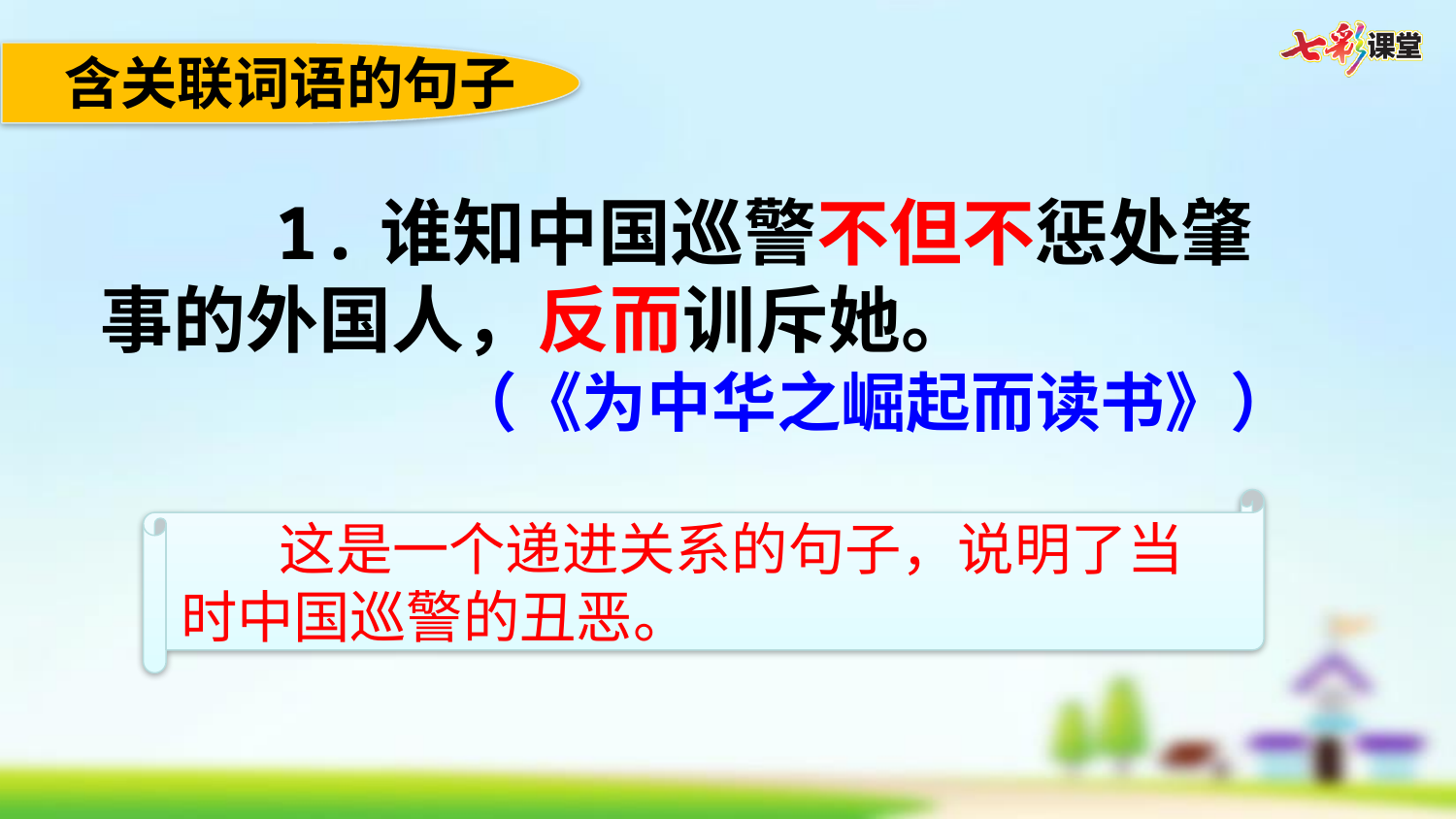

含关联词语的句子

    1.谁知中国巡警不但不惩处肇事的外国人，反而训斥她。
（《为中华之崛起而读书》）
        这是一个递进关系的句子，说明了当时中国巡警的丑恶。